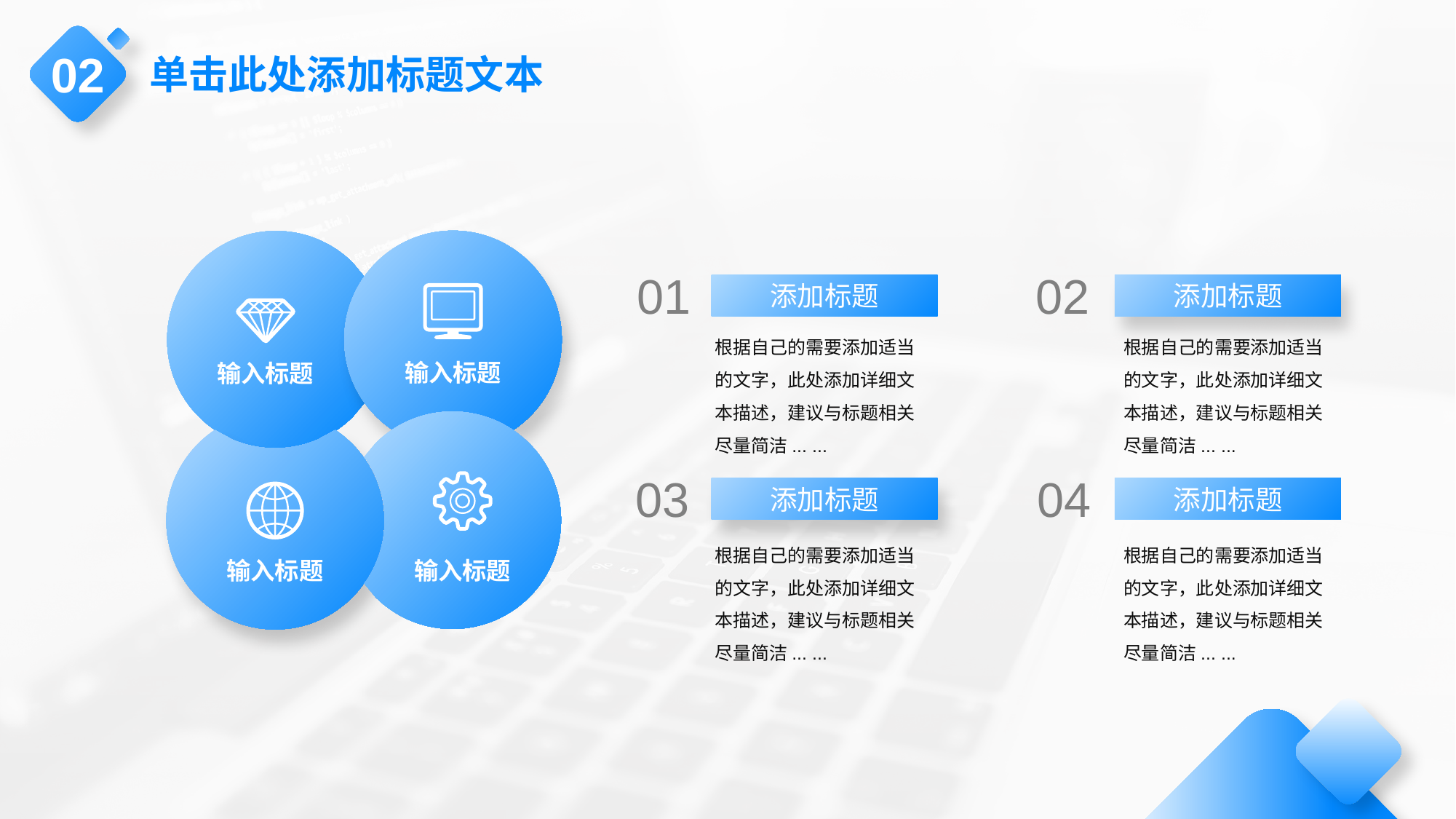

02
单击此处添加标题文本

输入标题

输入标题
01

添加标题
02

添加标题
根据自己的需要添加适当的文字，此处添加详细文本描述，建议与标题相关尽量简洁... ...
根据自己的需要添加适当的文字，此处添加详细文本描述，建议与标题相关尽量简洁... ...

输入标题

输入标题
03

添加标题
04

添加标题
根据自己的需要添加适当的文字，此处添加详细文本描述，建议与标题相关尽量简洁... ...
根据自己的需要添加适当的文字，此处添加详细文本描述，建议与标题相关尽量简洁... ...